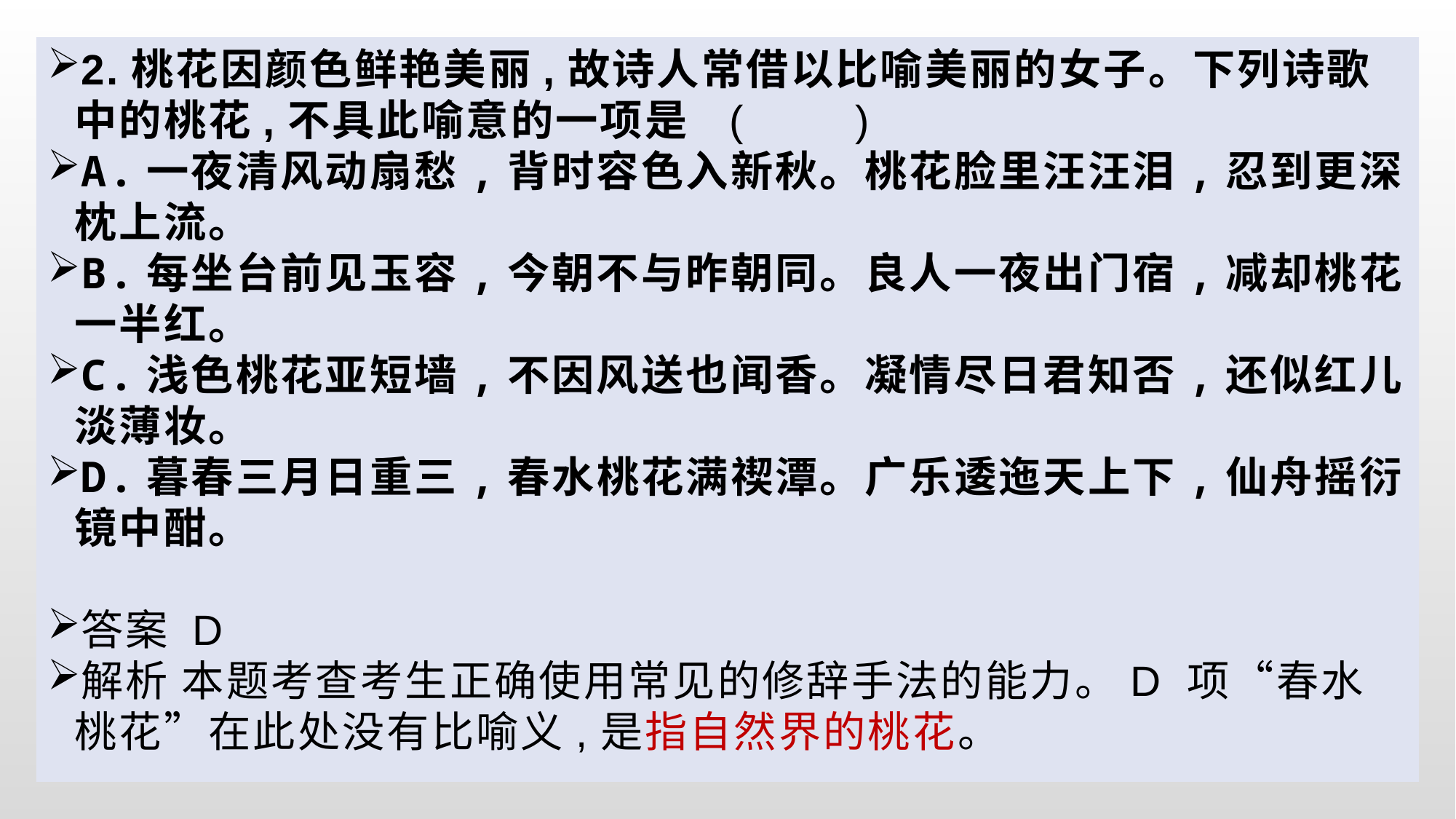

2.桃花因颜色鲜艳美丽,故诗人常借以比喻美丽的女子。下列诗歌中的桃花,不具此喻意的一项是	(　　)
A.一夜清风动扇愁,背时容色入新秋。桃花脸里汪汪泪,忍到更深枕上流。
B.每坐台前见玉容,今朝不与昨朝同。良人一夜出门宿,减却桃花一半红。
C.浅色桃花亚短墙,不因风送也闻香。凝情尽日君知否,还似红儿淡薄妆。
D.暮春三月日重三,春水桃花满禊潭。广乐逶迤天上下,仙舟摇衍镜中酣。

答案 D
解析 本题考查考生正确使用常见的修辞手法的能力。D 项“春水桃花”在此处没有比喻义,是指自然界的桃花。